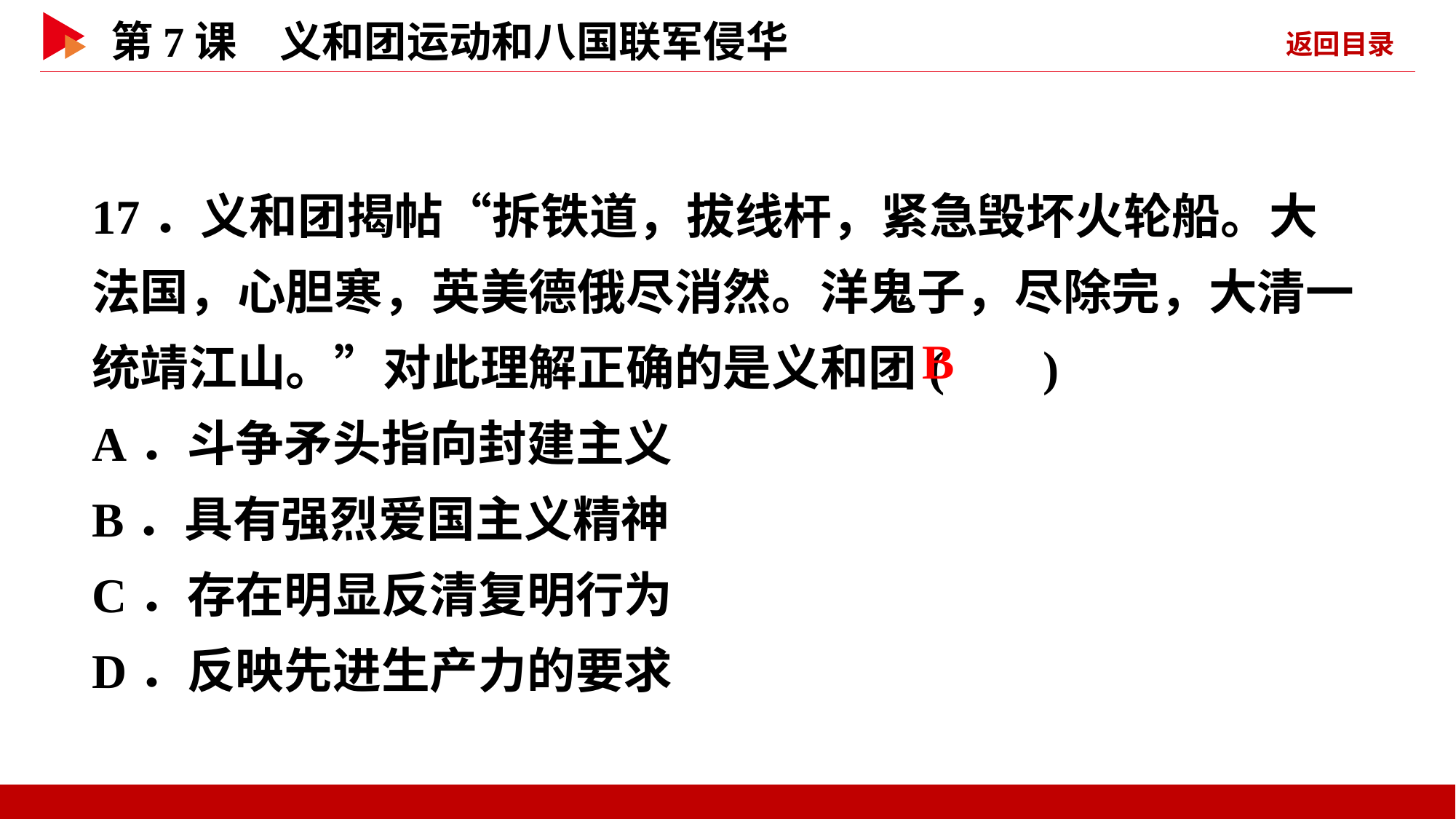

17．义和团揭帖“拆铁道，拔线杆，紧急毁坏火轮船。大法国，心胆寒，英美德俄尽消然。洋鬼子，尽除完，大清一统靖江山。”对此理解正确的是义和团(        )
A．斗争矛头指向封建主义
B．具有强烈爱国主义精神
C．存在明显反清复明行为
D．反映先进生产力的要求
   B